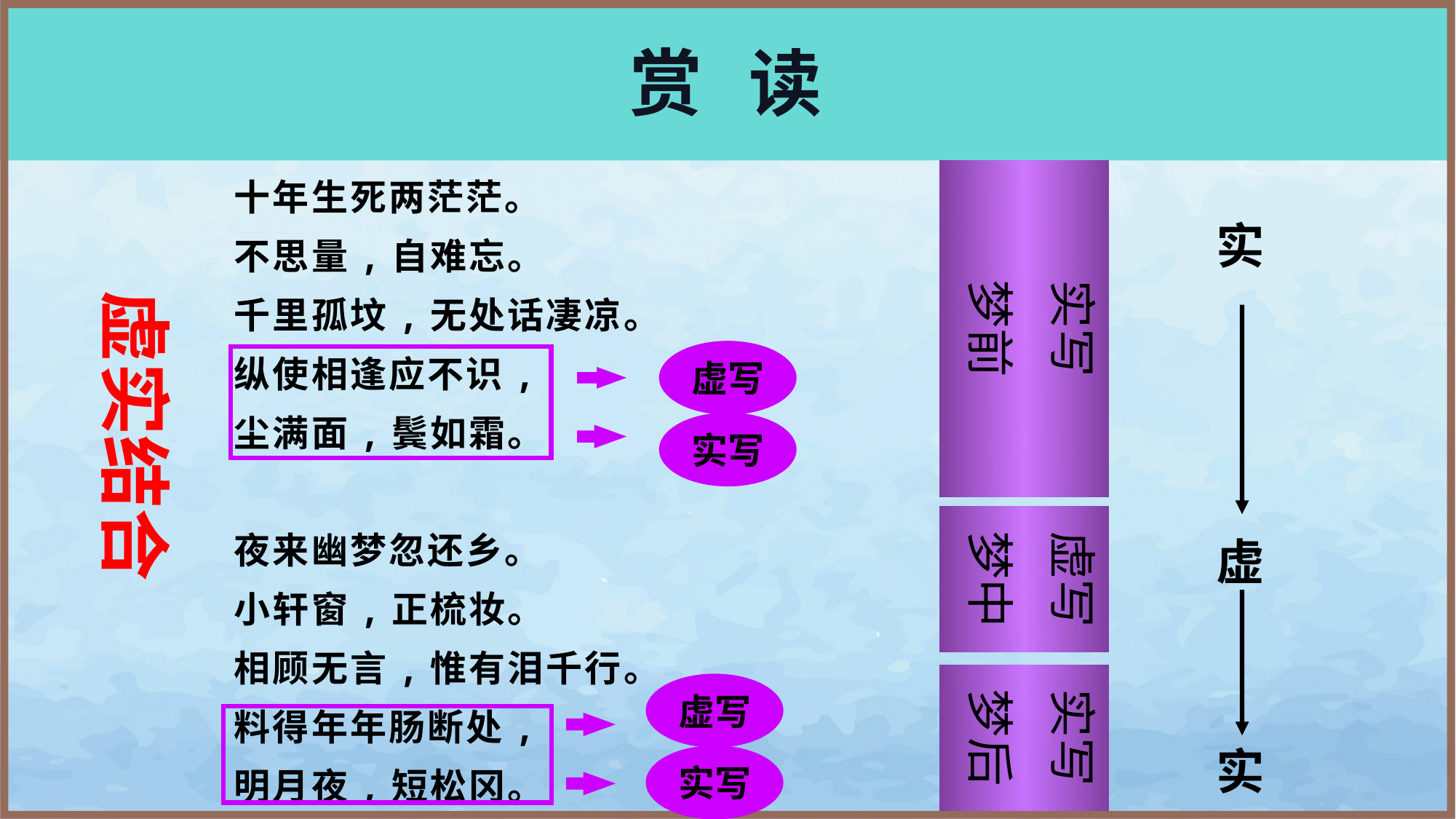

# 赏  读
实写
梦前
十年生死两茫茫。
不思量,自难忘。
千里孤坟,无处话凄凉。
纵使相逢应不识,
尘满面,鬓如霜。

夜来幽梦忽还乡。
小轩窗,正梳妆。
相顾无言,惟有泪千行。
料得年年肠断处,
明月夜,短松冈。

实
虚实结合

虚写

实写

虚写
梦中
虚

实写
梦后
虚写

实
实写